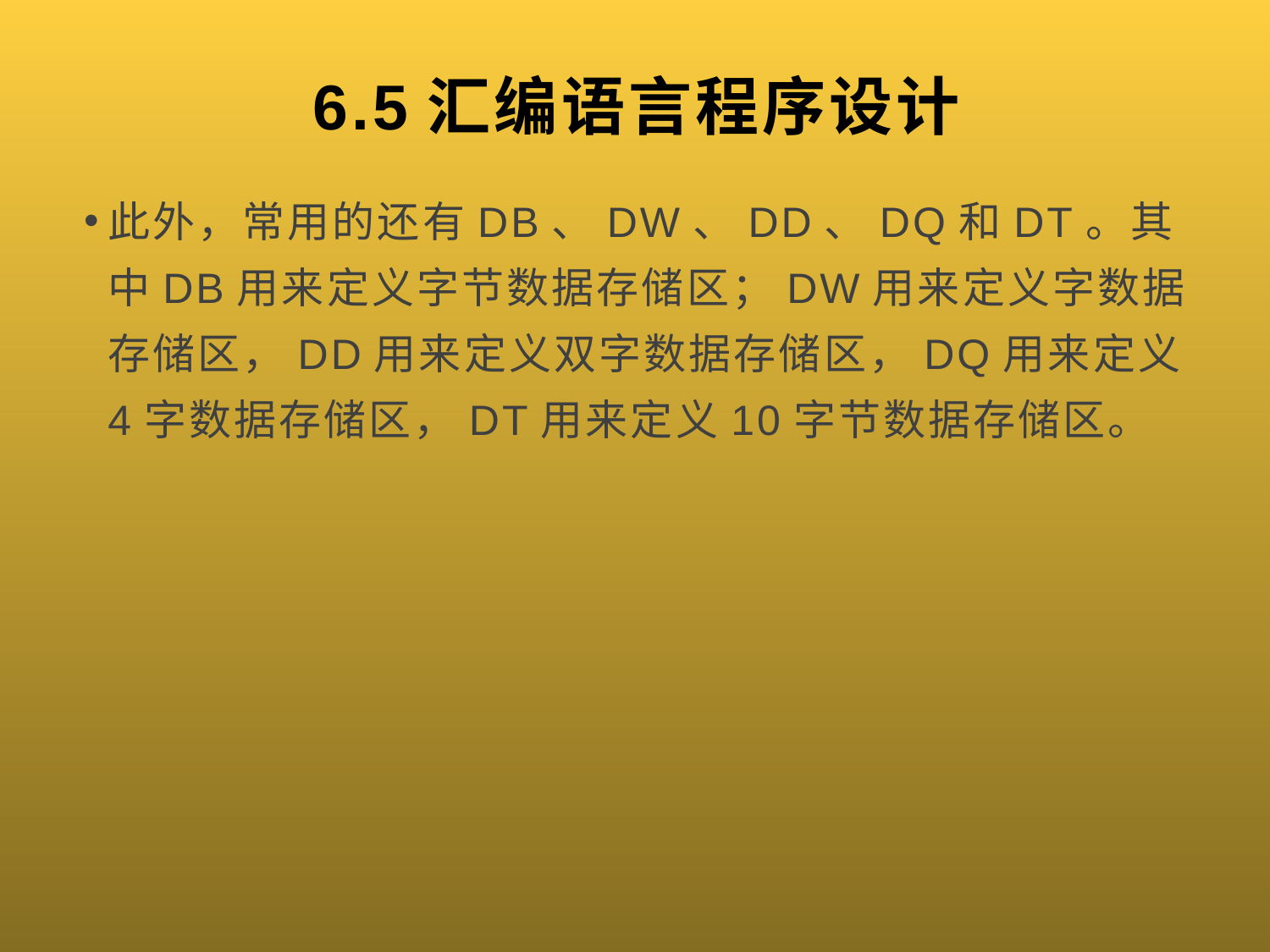

# 6.5汇编语言程序设计
此外，常用的还有DB、DW、DD、DQ和DT。其中DB用来定义字节数据存储区；DW用来定义字数据存储区，DD用来定义双字数据存储区，DQ用来定义4字数据存储区，DT用来定义10字节数据存储区。